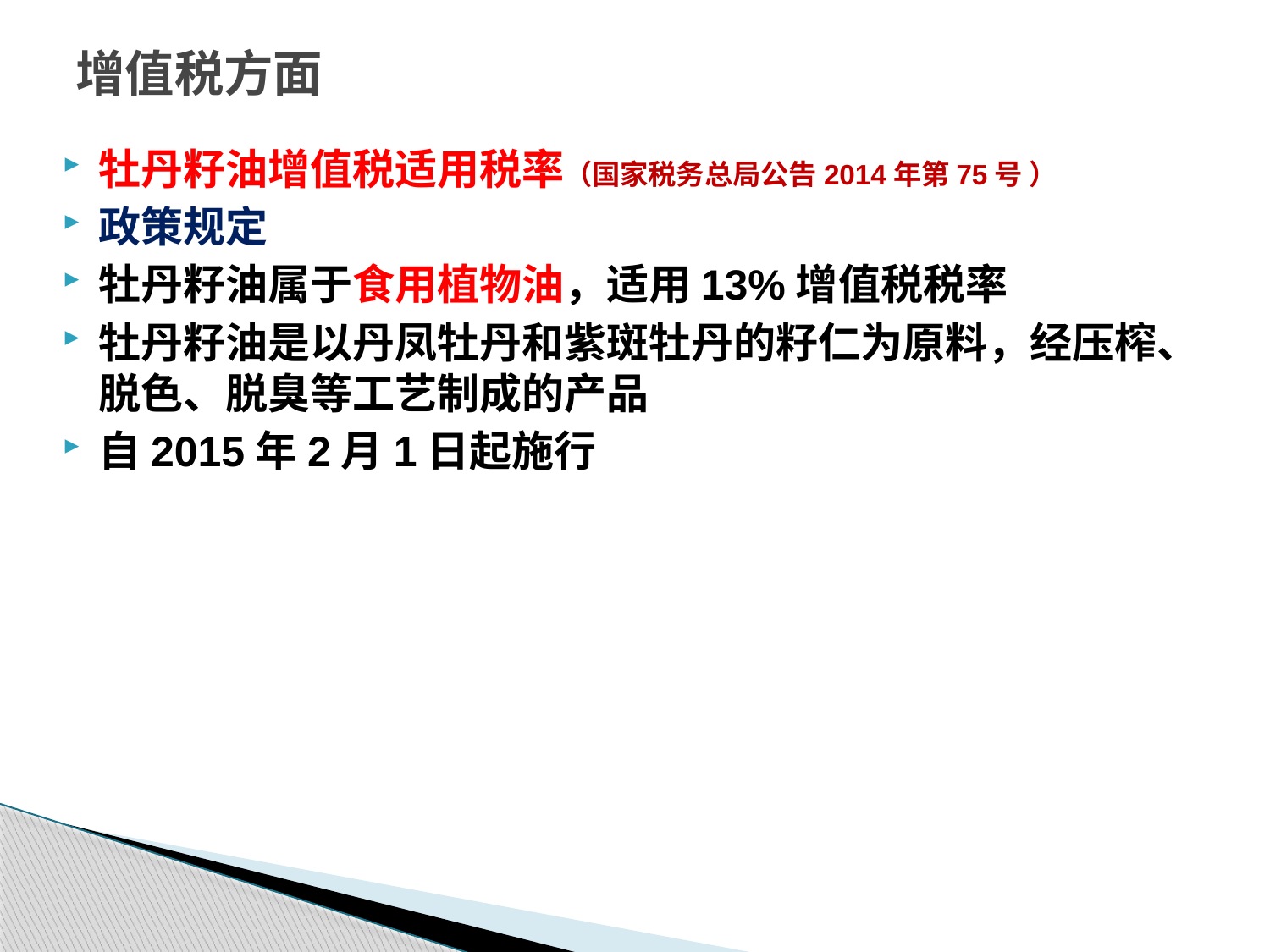

# 增值税方面
牡丹籽油增值税适用税率（国家税务总局公告2014年第75号 ）
政策规定
牡丹籽油属于食用植物油，适用13%增值税税率
牡丹籽油是以丹凤牡丹和紫斑牡丹的籽仁为原料，经压榨、脱色、脱臭等工艺制成的产品
自2015年2月1日起施行